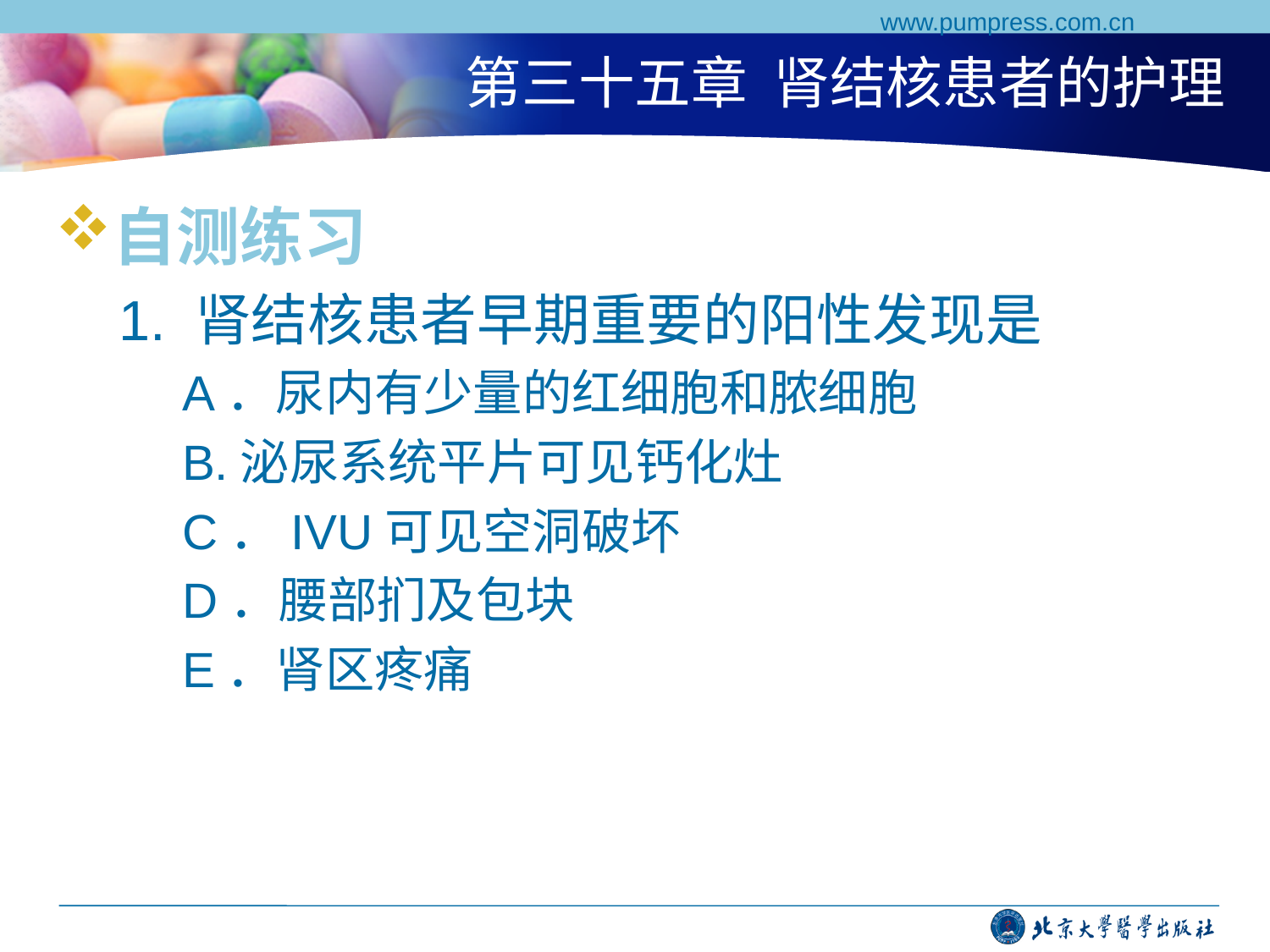

www.pumpress.com.cn
# 第三十五章  肾结核患者的护理
自测练习
1. 肾结核患者早期重要的阳性发现是
A．尿内有少量的红细胞和脓细胞
B.泌尿系统平片可见钙化灶
C．IVU可见空洞破坏
D．腰部扪及包块
E．肾区疼痛